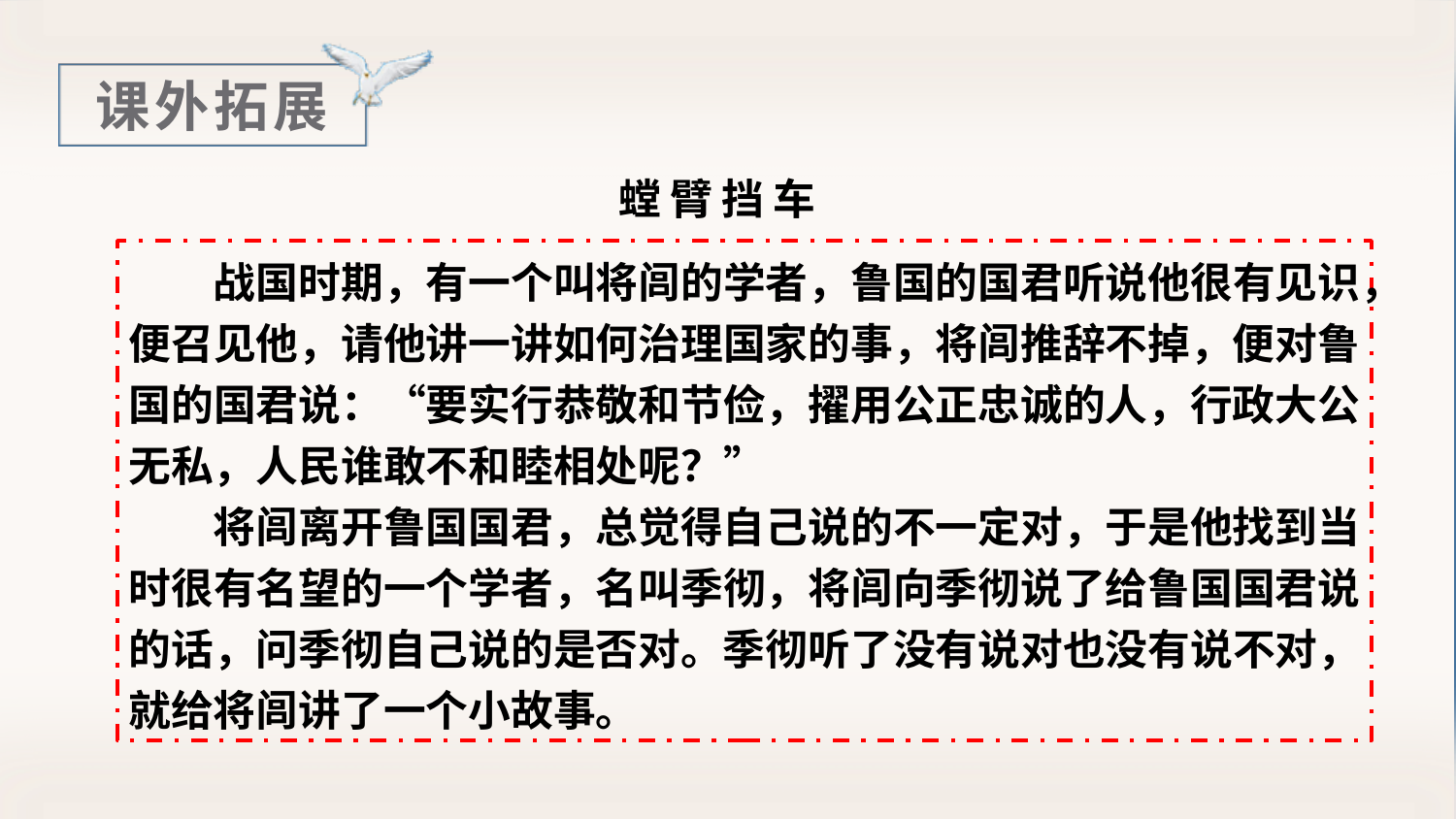

课外拓展
 螳臂挡车
　　战国时期，有一个叫将闾的学者，鲁国的国君听说他很有见识，便召见他，请他讲一讲如何治理国家的事，将闾推辞不掉，便对鲁国的国君说：“要实行恭敬和节俭，擢用公正忠诚的人，行政大公无私，人民谁敢不和睦相处呢？”
　　将闾离开鲁国国君，总觉得自己说的不一定对，于是他找到当时很有名望的一个学者，名叫季彻，将闾向季彻说了给鲁国国君说的话，问季彻自己说的是否对。季彻听了没有说对也没有说不对，就给将闾讲了一个小故事。